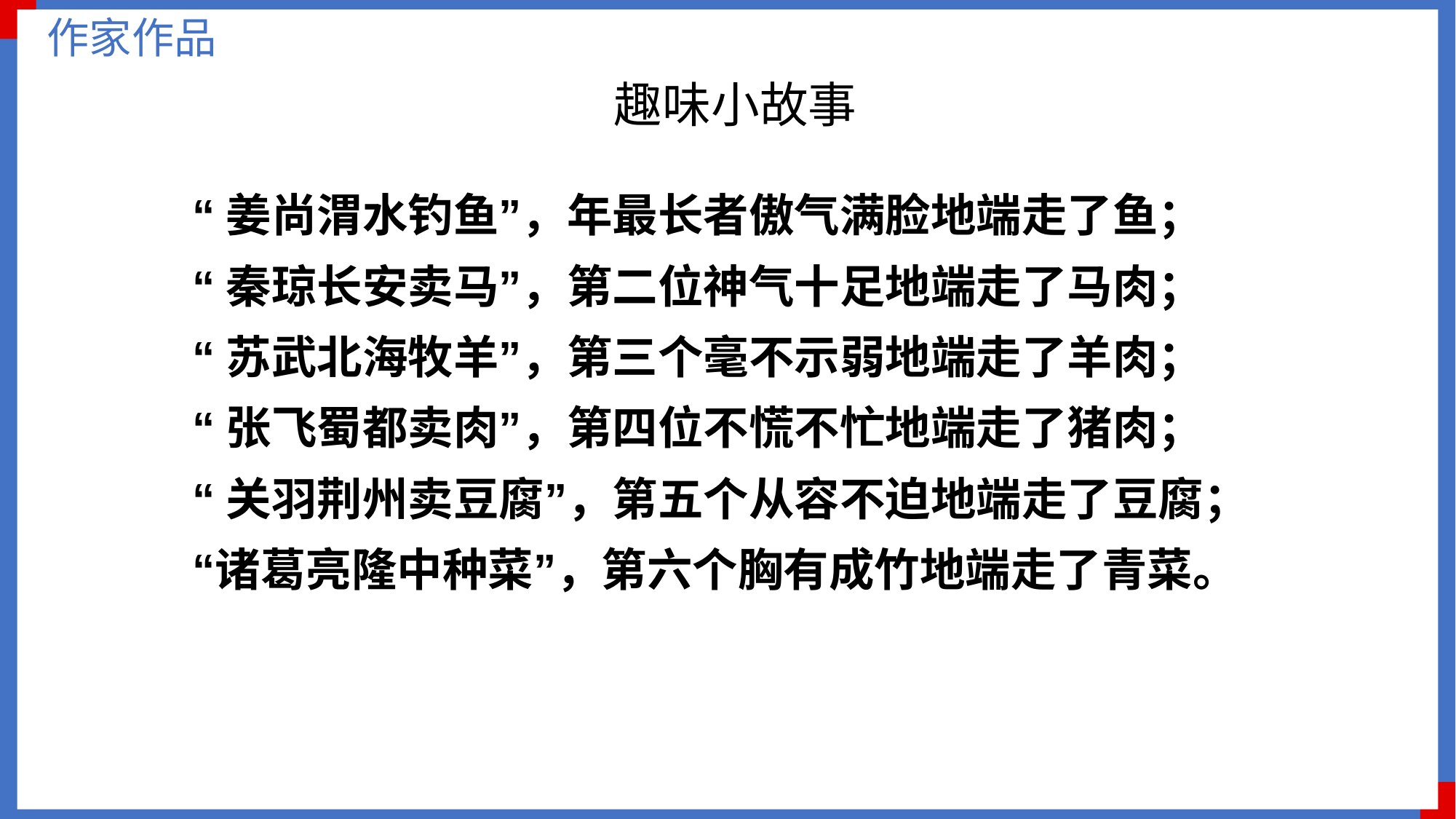

作家作品
趣味小故事
“姜尚渭水钓鱼”，年最长者傲气满脸地端走了鱼；
“秦琼长安卖马”，第二位神气十足地端走了马肉；
“苏武北海牧羊”，第三个毫不示弱地端走了羊肉；
“张飞蜀都卖肉”，第四位不慌不忙地端走了猪肉；
“关羽荆州卖豆腐”，第五个从容不迫地端走了豆腐； “诸葛亮隆中种菜”，第六个胸有成竹地端走了青菜。